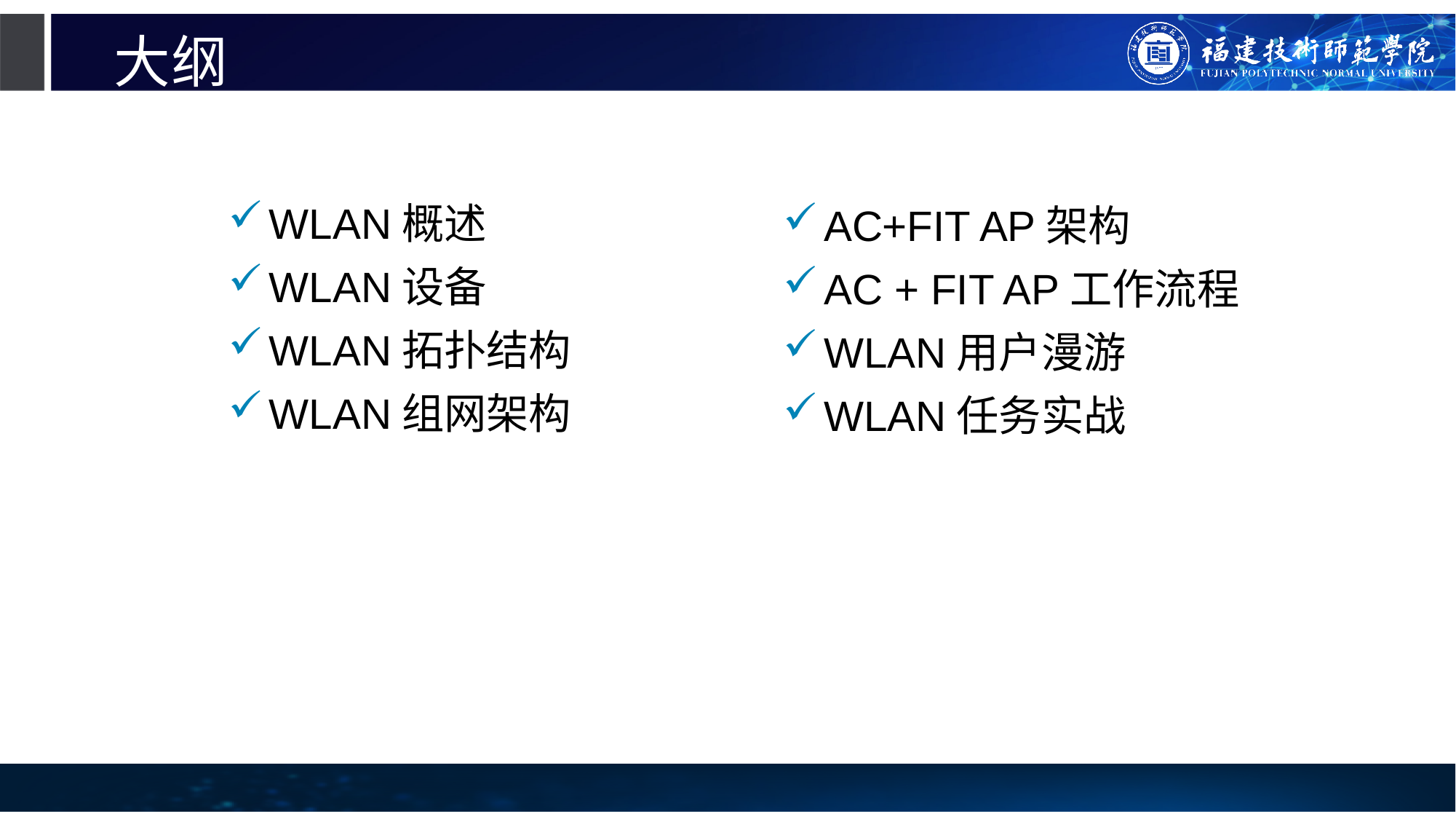

# 大纲
WLAN概述
WLAN设备
WLAN拓扑结构
WLAN组网架构

AC+FIT AP架构
AC + FIT AP工作流程
WLAN用户漫游
WLAN任务实战